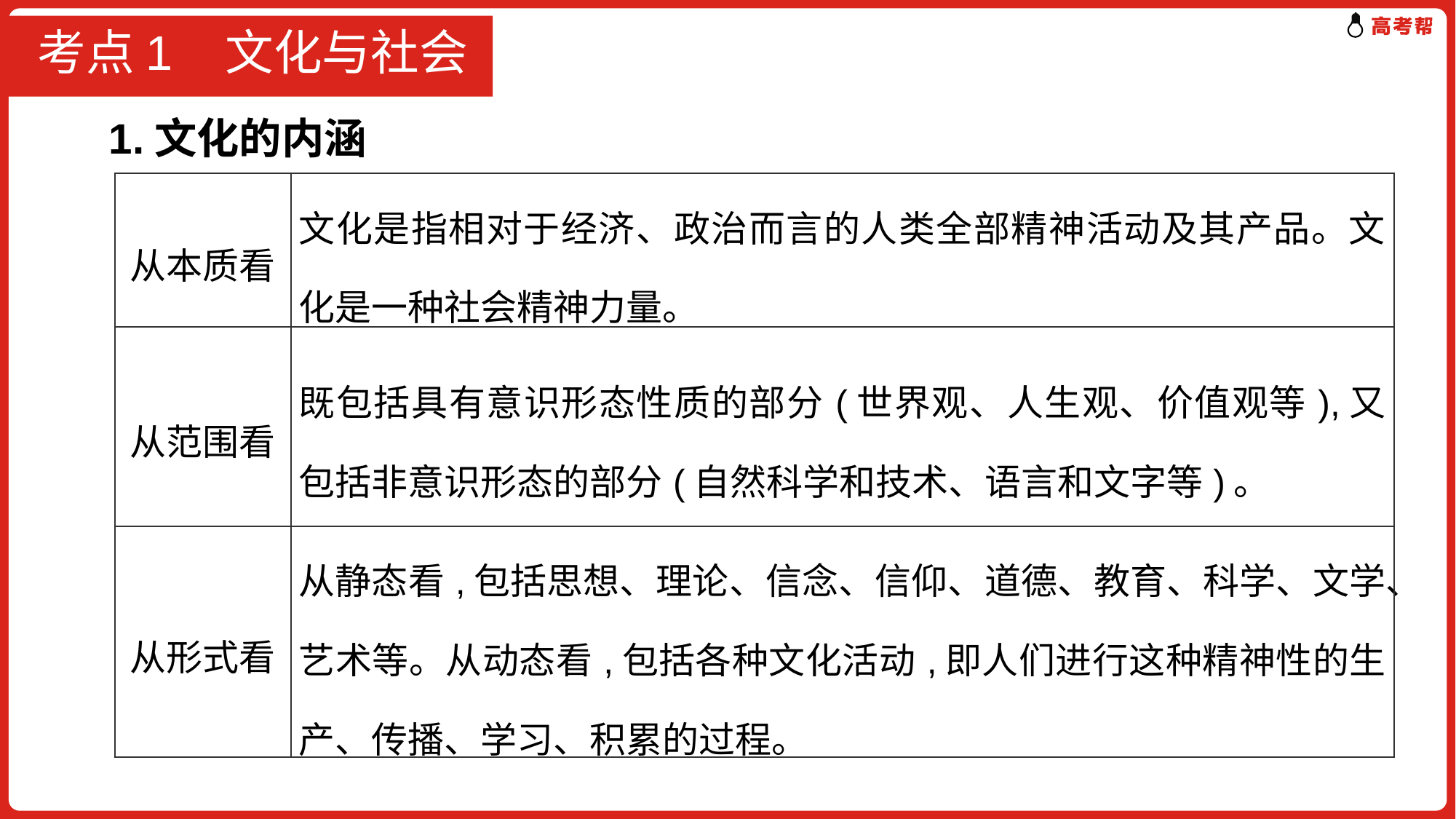

# 考点1   文化与社会
1.文化的内涵

| 从本质看 | 文化是指相对于经济、政治而言的人类全部精神活动及其产品。文化是一种社会精神力量。 |
| --- | --- |
| 从范围看 | 既包括具有意识形态性质的部分(世界观、人生观、价值观等),又包括非意识形态的部分(自然科学和技术、语言和文字等)。 |
| 从形式看 | 从静态看,包括思想、理论、信念、信仰、道德、教育、科学、文学、艺术等。从动态看,包括各种文化活动,即人们进行这种精神性的生产、传播、学习、积累的过程。 |